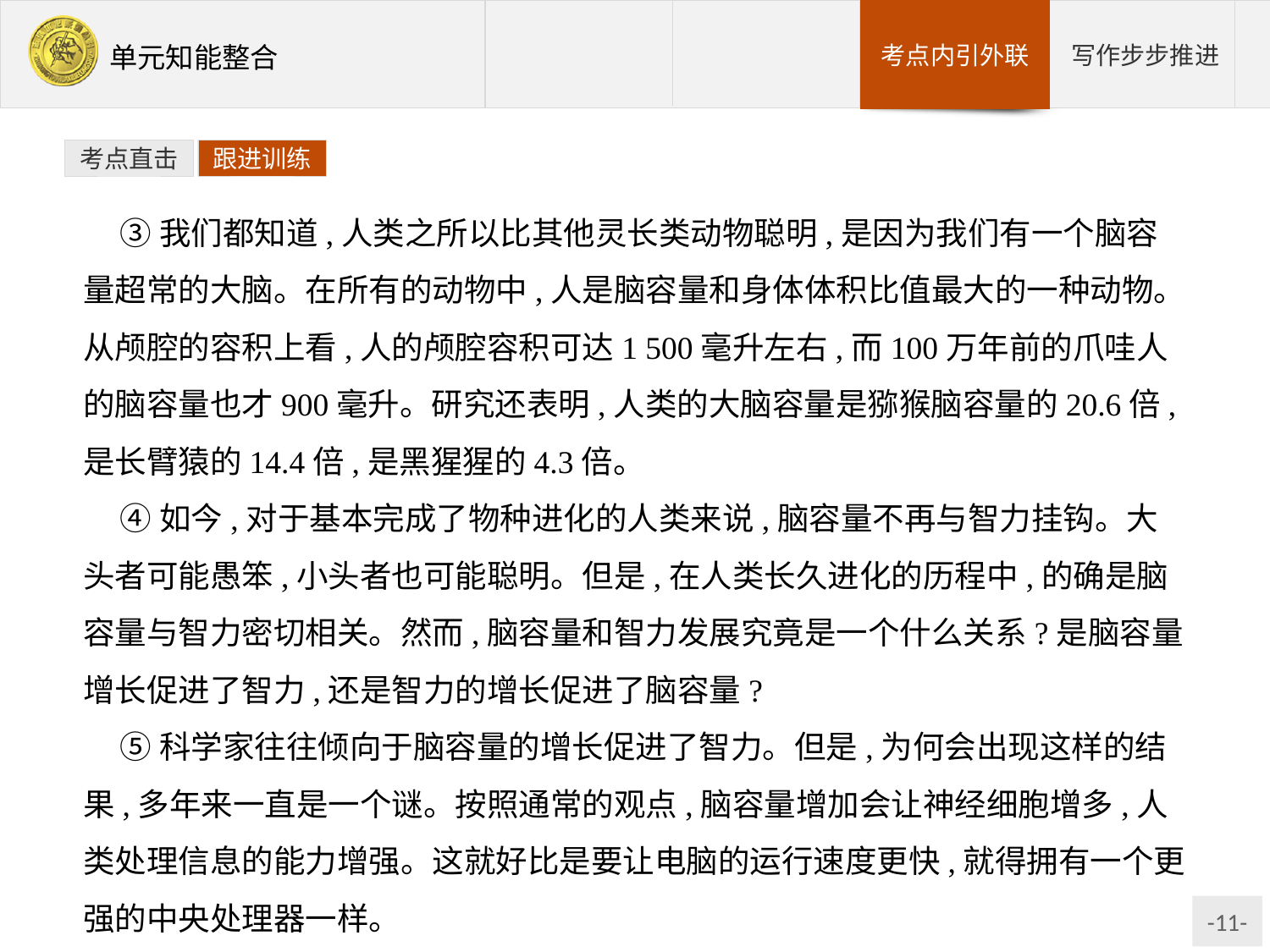

考点直击
跟进训练
③我们都知道,人类之所以比其他灵长类动物聪明,是因为我们有一个脑容量超常的大脑。在所有的动物中,人是脑容量和身体体积比值最大的一种动物。从颅腔的容积上看,人的颅腔容积可达1 500毫升左右,而100万年前的爪哇人的脑容量也才900毫升。研究还表明,人类的大脑容量是猕猴脑容量的20.6倍,是长臂猿的14.4倍,是黑猩猩的4.3倍。
④如今,对于基本完成了物种进化的人类来说,脑容量不再与智力挂钩。大头者可能愚笨,小头者也可能聪明。但是,在人类长久进化的历程中,的确是脑容量与智力密切相关。然而,脑容量和智力发展究竟是一个什么关系?是脑容量增长促进了智力,还是智力的增长促进了脑容量?
⑤科学家往往倾向于脑容量的增长促进了智力。但是,为何会出现这样的结果,多年来一直是一个谜。按照通常的观点,脑容量增加会让神经细胞增多,人类处理信息的能力增强。这就好比是要让电脑的运行速度更快,就得拥有一个更强的中央处理器一样。